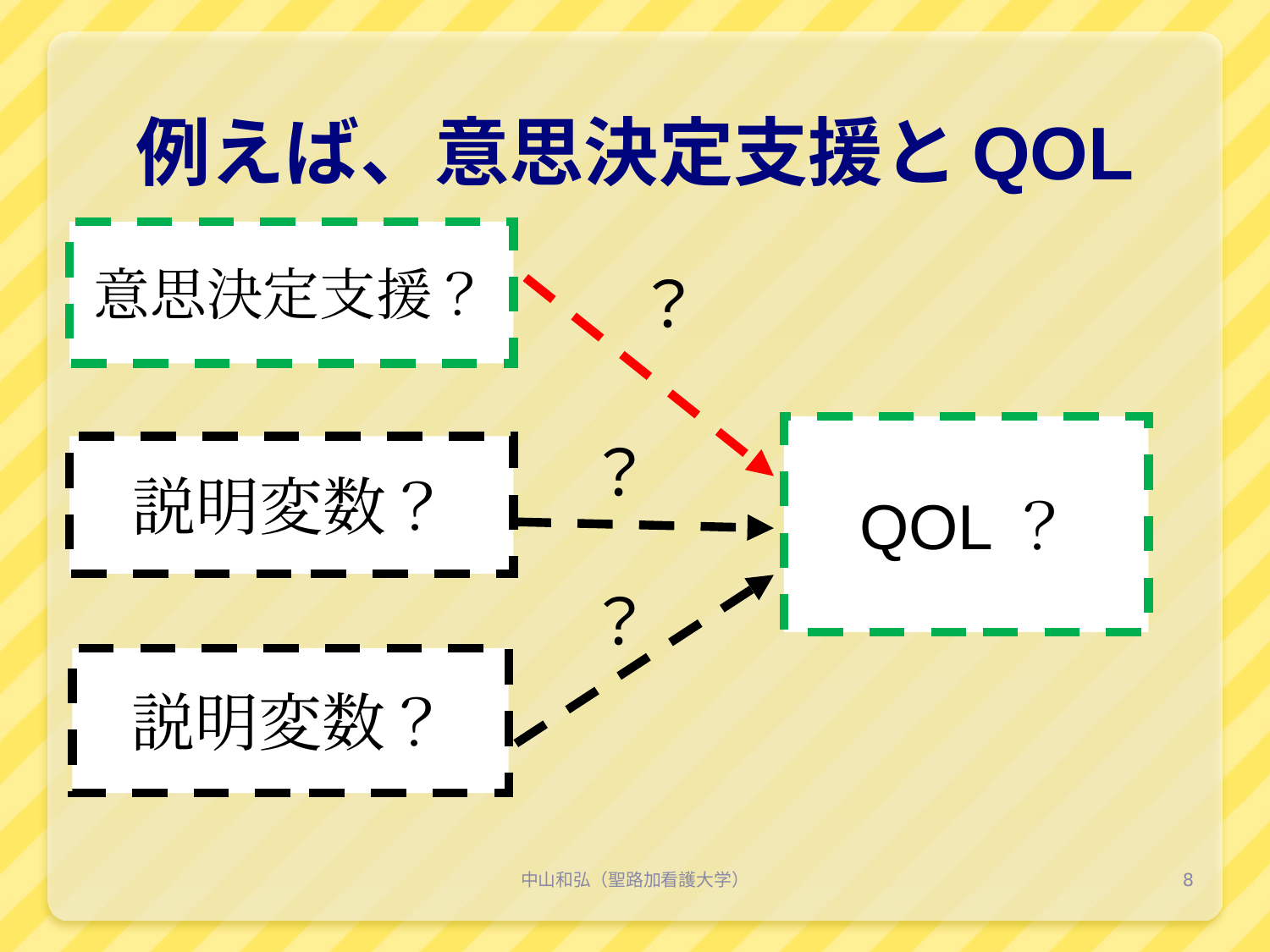

# 例えば、意思決定支援とQOL
意思決定支援？

QOL？
説明変数？

説明変数？
？
？
？
中山和弘（聖路加看護大学）
8